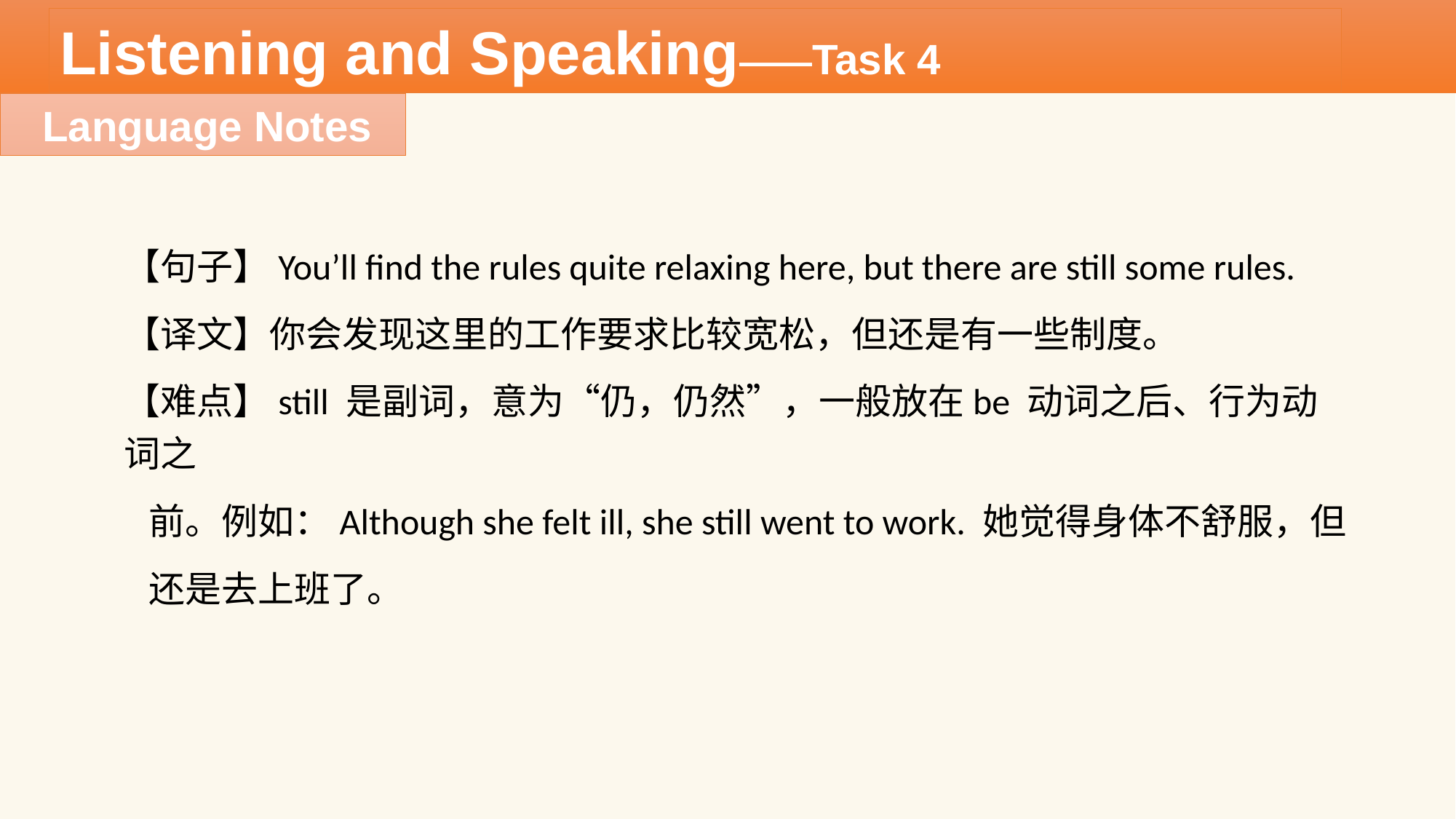

Listening and Speaking——Task 4
Language Notes
【句子】You’ll find the rules quite relaxing here, but there are still some rules.
【译文】你会发现这里的工作要求比较宽松，但还是有一些制度。
【难点】still 是副词，意为“仍，仍然”，一般放在be 动词之后、行为动词之
  前。例如：Although she felt ill, she still went to work. 她觉得身体不舒服，但
  还是去上班了。